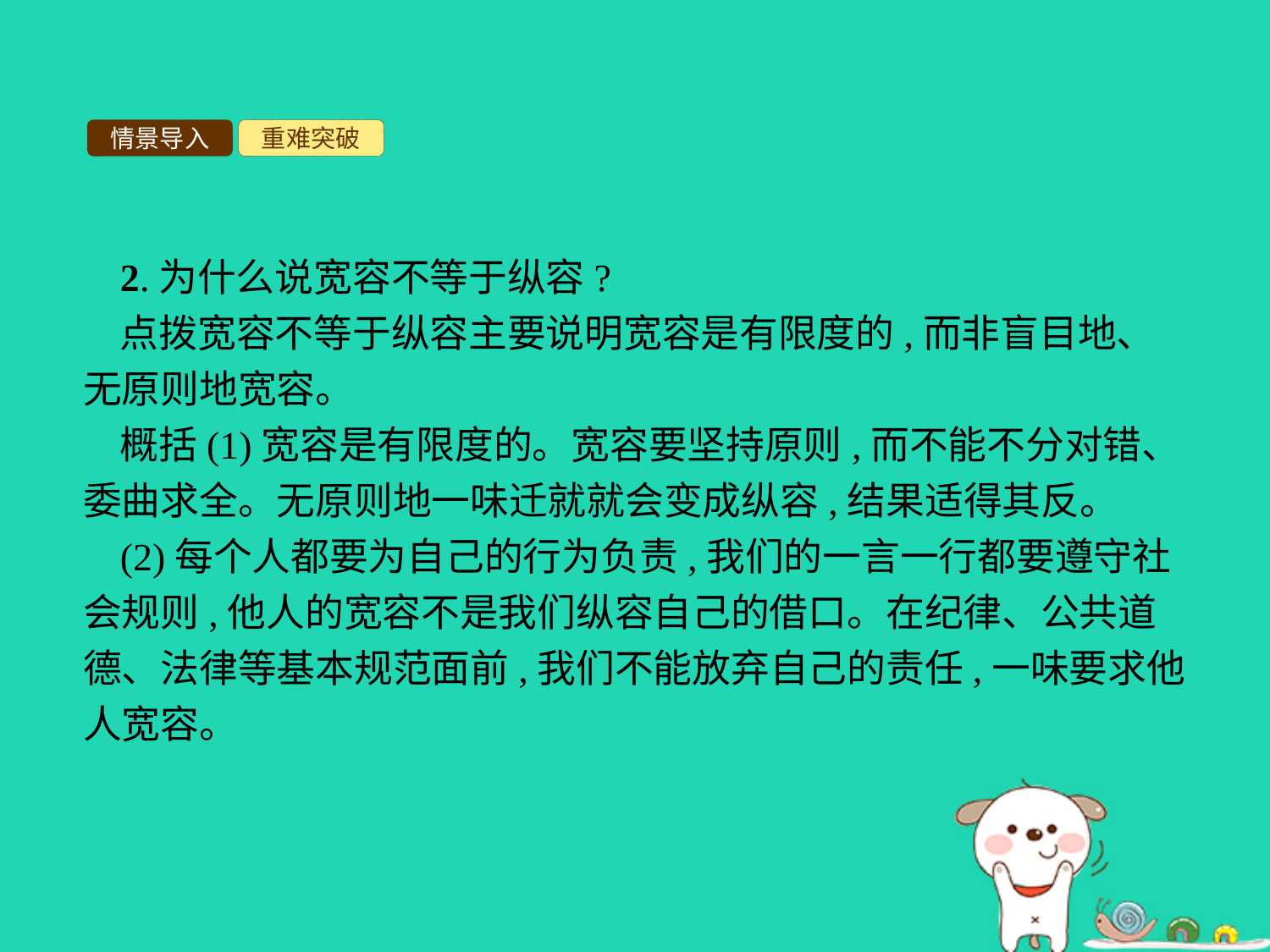

情景导入
重难突破
2.为什么说宽容不等于纵容?
点拨宽容不等于纵容主要说明宽容是有限度的,而非盲目地、无原则地宽容。
概括(1)宽容是有限度的。宽容要坚持原则,而不能不分对错、委曲求全。无原则地一味迁就就会变成纵容,结果适得其反。
(2)每个人都要为自己的行为负责,我们的一言一行都要遵守社会规则,他人的宽容不是我们纵容自己的借口。在纪律、公共道德、法律等基本规范面前,我们不能放弃自己的责任,一味要求他人宽容。